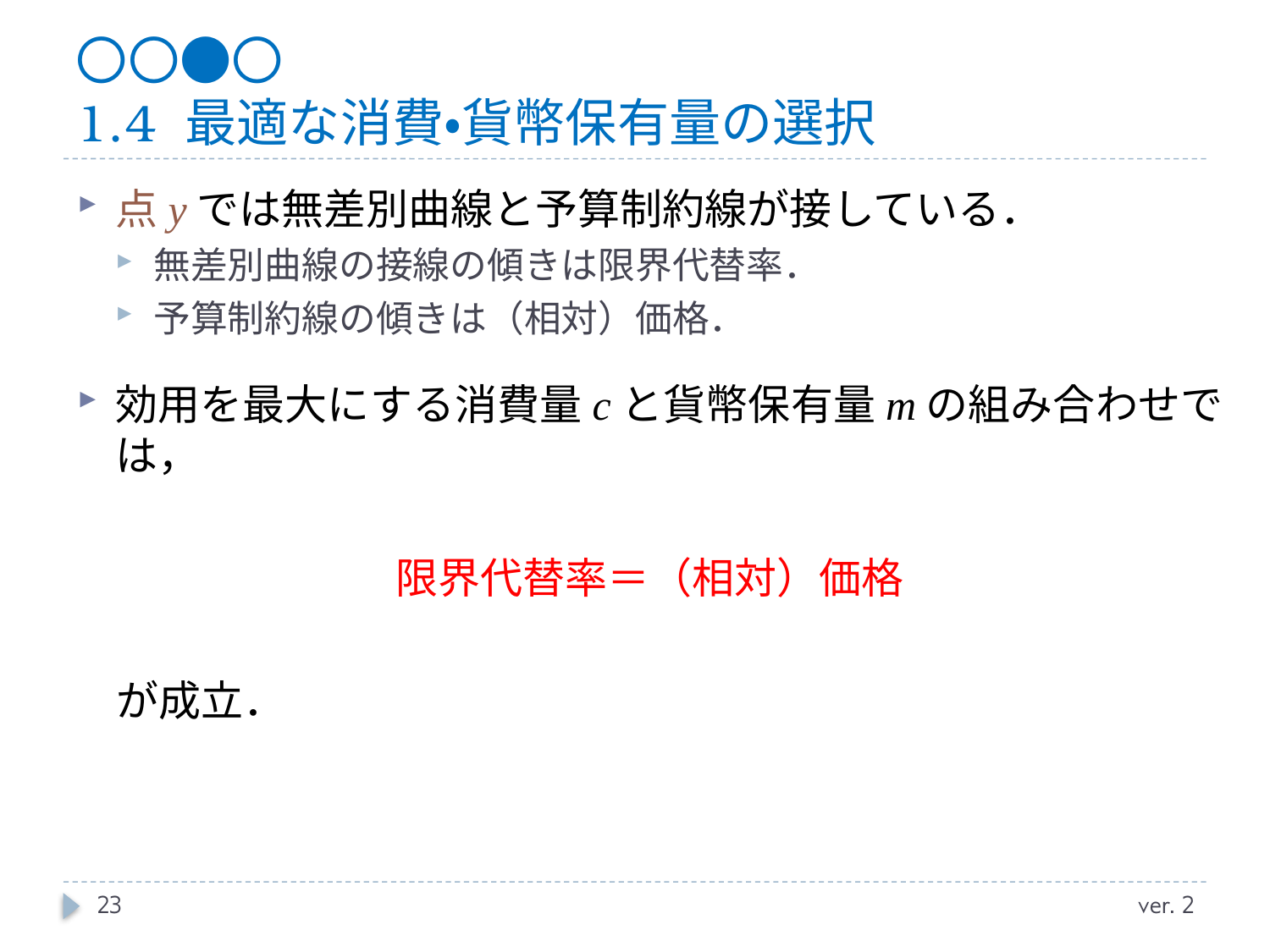

# 〇〇●〇 1.4 最適な消費・貨幣保有量の選択
点yでは無差別曲線と予算制約線が接している．
無差別曲線の接線の傾きは限界代替率．
予算制約線の傾きは（相対）価格．

効用を最大にする消費量cと貨幣保有量mの組み合わせでは，

限界代替率＝（相対）価格

   が成立．

23
ver. 2